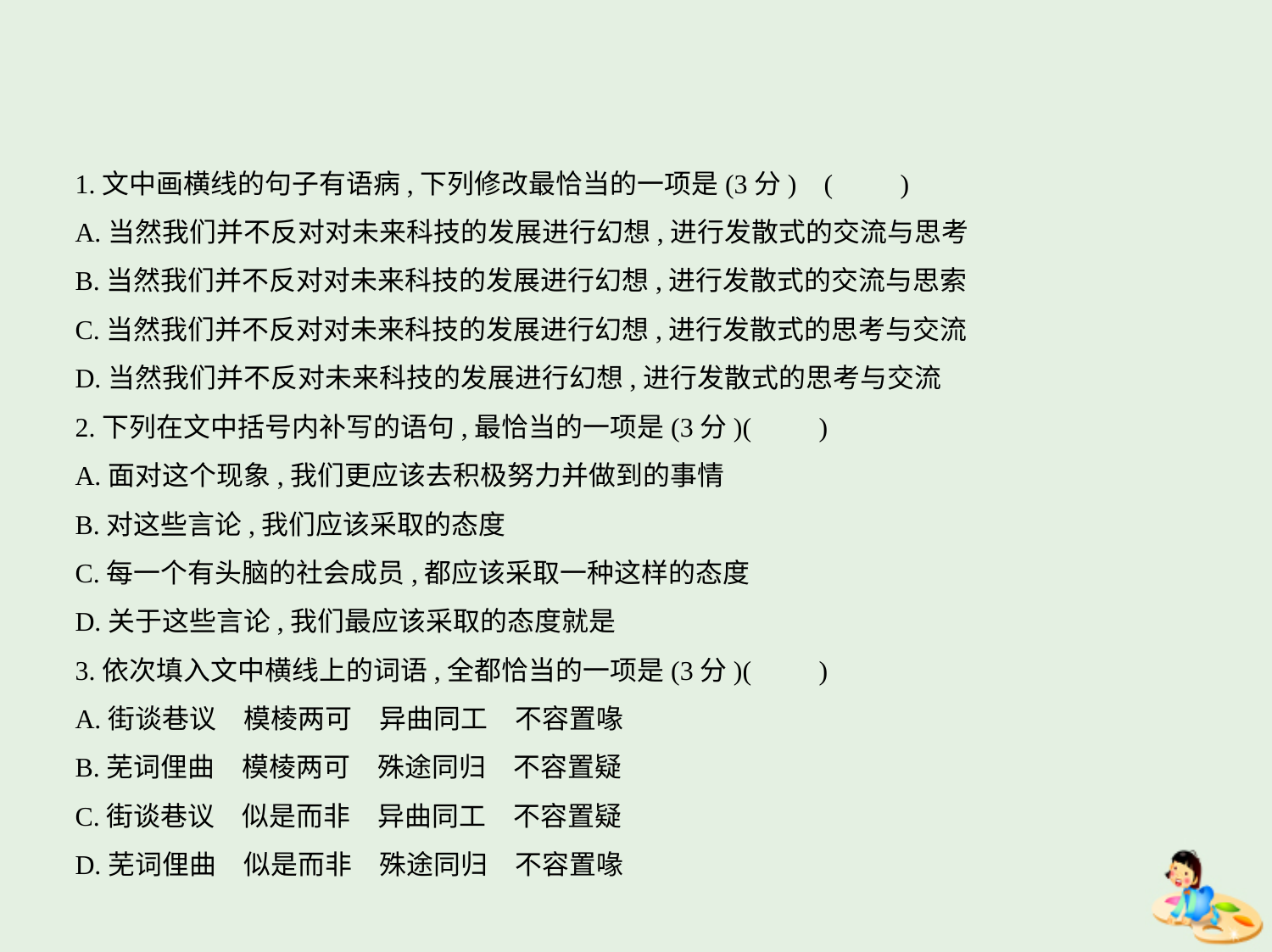

1.文中画横线的句子有语病,下列修改最恰当的一项是(3分) (　　)
A.当然我们并不反对对未来科技的发展进行幻想,进行发散式的交流与思考
B.当然我们并不反对对未来科技的发展进行幻想,进行发散式的交流与思索
C.当然我们并不反对对未来科技的发展进行幻想,进行发散式的思考与交流
D.当然我们并不反对未来科技的发展进行幻想,进行发散式的思考与交流
2.下列在文中括号内补写的语句,最恰当的一项是(3分)(　　)
A.面对这个现象,我们更应该去积极努力并做到的事情
B.对这些言论,我们应该采取的态度
C.每一个有头脑的社会成员,都应该采取一种这样的态度
D.关于这些言论,我们最应该采取的态度就是
3.依次填入文中横线上的词语,全都恰当的一项是(3分)(　　)
A.街谈巷议　模棱两可　异曲同工　不容置喙
B.芜词俚曲　模棱两可　殊途同归　不容置疑
C.街谈巷议　似是而非　异曲同工　不容置疑
D.芜词俚曲　似是而非　殊途同归　不容置喙